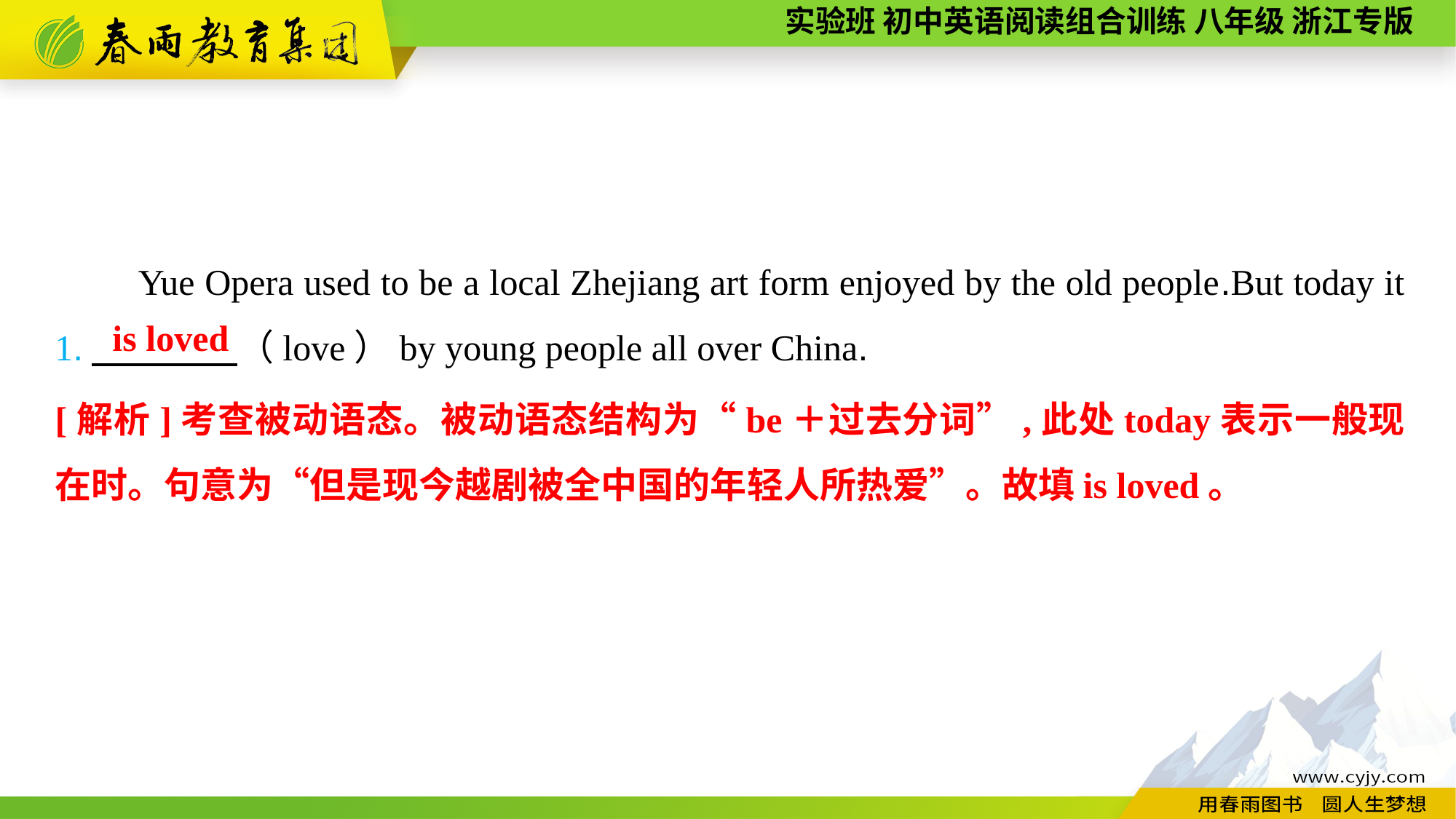

Yue Opera used to be a local Zhejiang art form enjoyed by the old people.But today it 1.　　　　（love）by young people all over China.
is loved
[解析]考查被动语态。被动语态结构为“be＋过去分词”,此处today表示一般现在时。句意为“但是现今越剧被全中国的年轻人所热爱”。故填is loved。